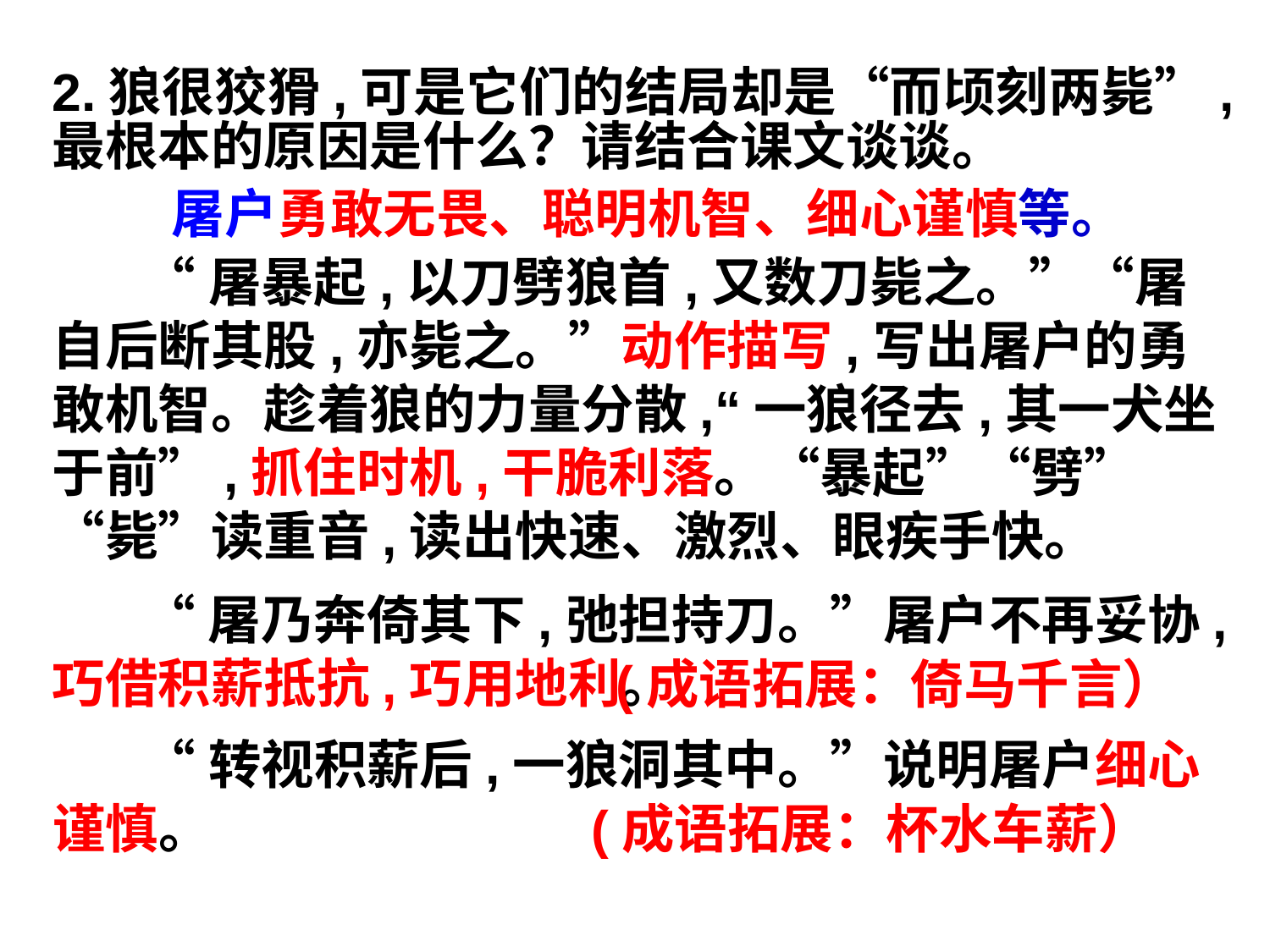

2.狼很狡猾,可是它们的结局却是“而顷刻两毙”,最根本的原因是什么？请结合课文谈谈。
屠户勇敢无畏、聪明机智、细心谨慎等。
       “屠暴起,以刀劈狼首,又数刀毙之。”“屠自后断其股,亦毙之。”动作描写,写出屠户的勇敢机智。趁着狼的力量分散,“一狼径去,其一犬坐于前”,抓住时机,干脆利落。“暴起”“劈”“毙”读重音,读出快速、激烈、眼疾手快。
       “屠乃奔倚其下,弛担持刀。”屠户不再妥协,巧借积薪抵抗,巧用地利。
 (成语拓展：倚马千言）
       “转视积薪后,一狼洞其中。”说明屠户细心谨慎。
 (成语拓展：杯水车薪）